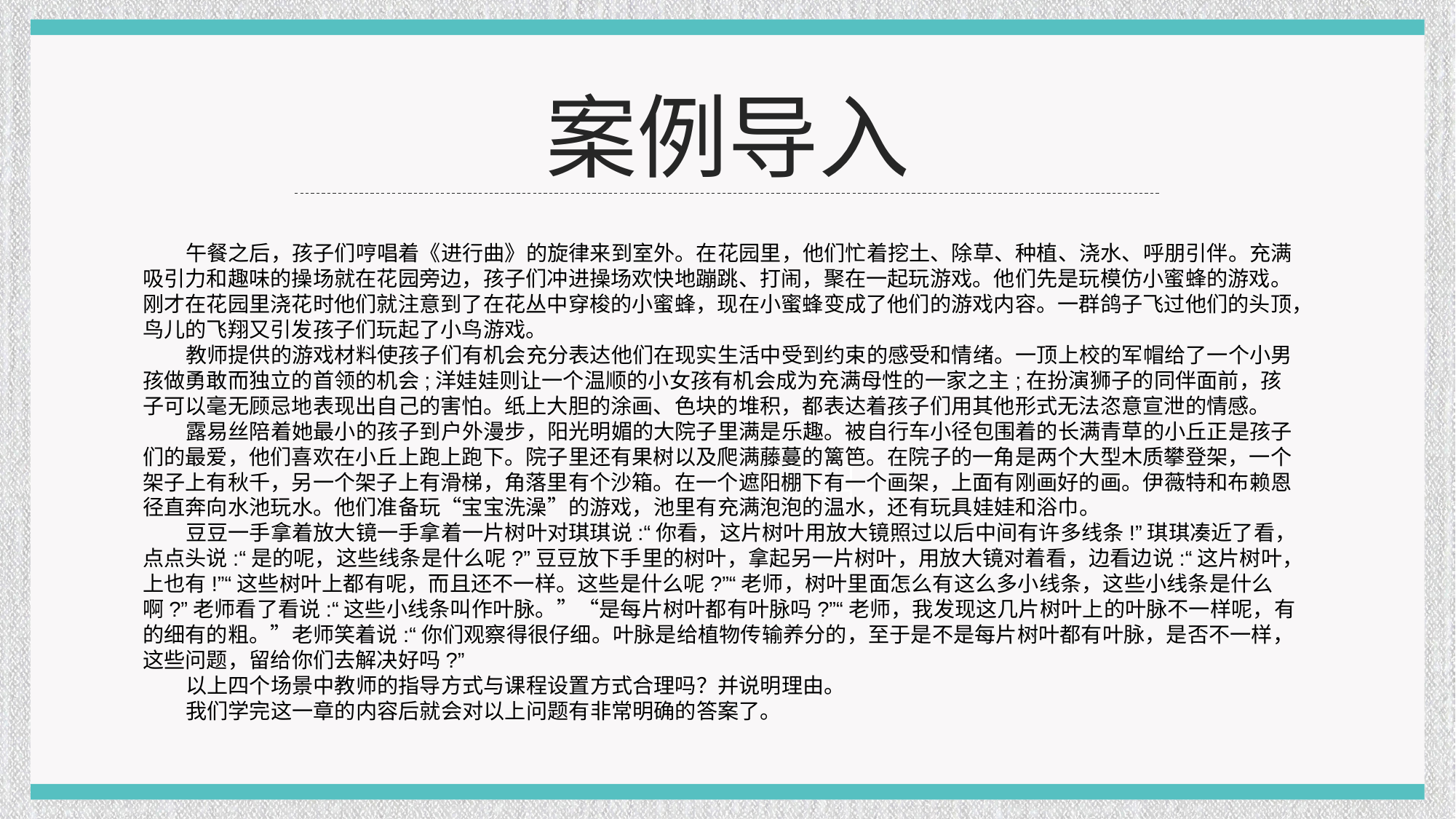

案例导入
午餐之后，孩子们哼唱着《进行曲》的旋律来到室外。在花园里，他们忙着挖土、除草、种植、浇水、呼朋引伴。充满吸引力和趣味的操场就在花园旁边，孩子们冲进操场欢快地蹦跳、打闹，聚在一起玩游戏。他们先是玩模仿小蜜蜂的游戏。刚才在花园里浇花时他们就注意到了在花丛中穿梭的小蜜蜂，现在小蜜蜂变成了他们的游戏内容。一群鸽子飞过他们的头顶，鸟儿的飞翔又引发孩子们玩起了小鸟游戏。
教师提供的游戏材料使孩子们有机会充分表达他们在现实生活中受到约束的感受和情绪。一顶上校的军帽给了一个小男孩做勇敢而独立的首领的机会;洋娃娃则让一个温顺的小女孩有机会成为充满母性的一家之主;在扮演狮子的同伴面前，孩子可以毫无顾忌地表现出自己的害怕。纸上大胆的涂画、色块的堆积，都表达着孩子们用其他形式无法恣意宣泄的情感。
露易丝陪着她最小的孩子到户外漫步，阳光明媚的大院子里满是乐趣。被自行车小径包围着的长满青草的小丘正是孩子们的最爱，他们喜欢在小丘上跑上跑下。院子里还有果树以及爬满藤蔓的篱笆。在院子的一角是两个大型木质攀登架，一个架子上有秋千，另一个架子上有滑梯，角落里有个沙箱。在一个遮阳棚下有一个画架，上面有刚画好的画。伊薇特和布赖恩径直奔向水池玩水。他们准备玩“宝宝洗澡”的游戏，池里有充满泡泡的温水，还有玩具娃娃和浴巾。
豆豆一手拿着放大镜一手拿着一片树叶对琪琪说:“你看，这片树叶用放大镜照过以后中间有许多线条!”琪琪凑近了看，点点头说:“是的呢，这些线条是什么呢?”豆豆放下手里的树叶，拿起另一片树叶，用放大镜对着看，边看边说:“这片树叶，上也有!”“这些树叶上都有呢，而且还不一样。这些是什么呢?”“老师，树叶里面怎么有这么多小线条，这些小线条是什么啊?”老师看了看说:“这些小线条叫作叶脉。”“是每片树叶都有叶脉吗?”“老师，我发现这几片树叶上的叶脉不一样呢，有的细有的粗。”老师笑着说:“你们观察得很仔细。叶脉是给植物传输养分的，至于是不是每片树叶都有叶脉，是否不一样，这些问题，留给你们去解决好吗?”
以上四个场景中教师的指导方式与课程设置方式合理吗？并说明理由。
我们学完这一章的内容后就会对以上问题有非常明确的答案了。